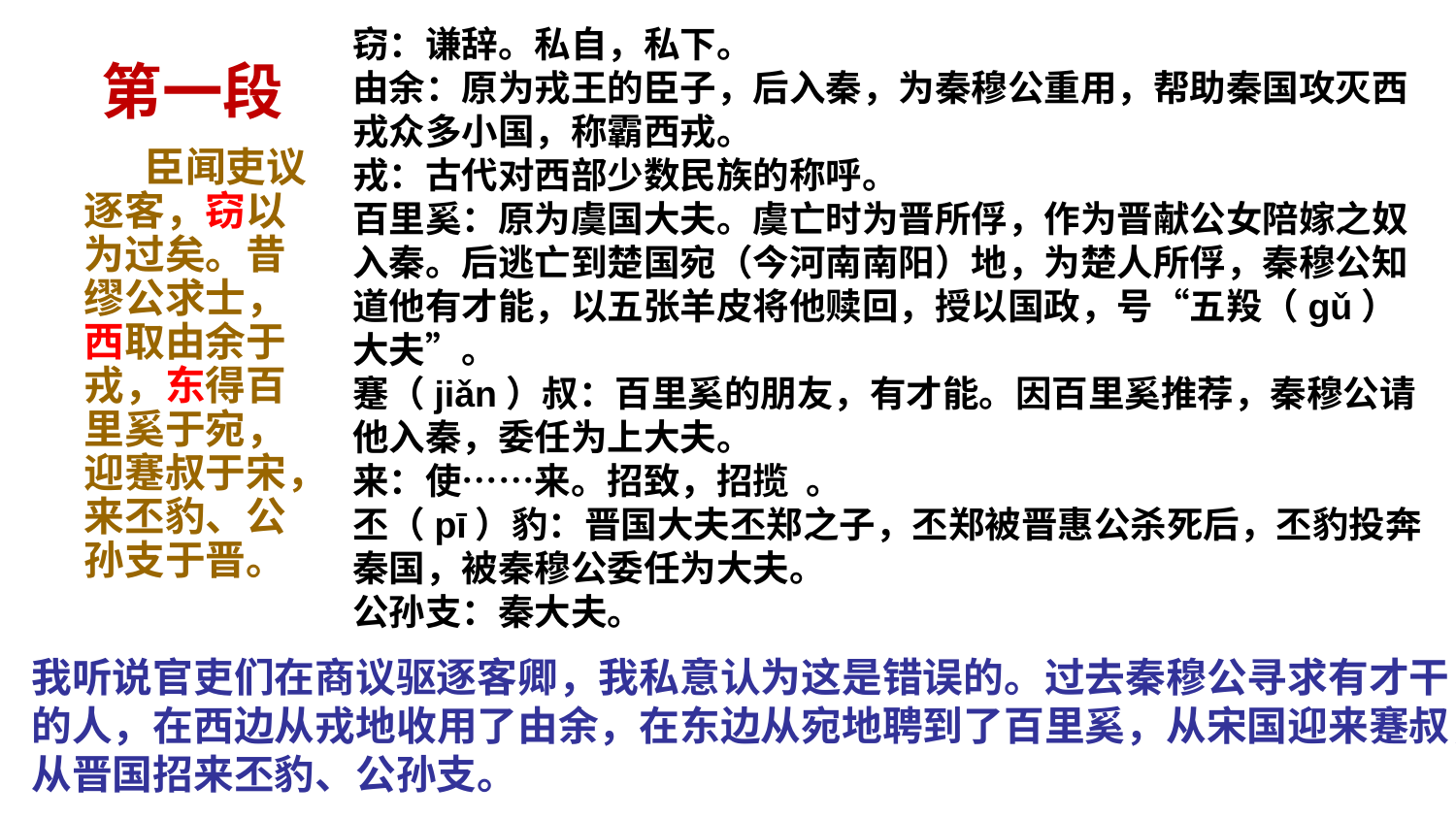

第一段
          臣闻吏议逐客，窃以为过矣。昔缪公求士，西取由余于戎，东得百里奚于宛，迎蹇叔于宋，来丕豹、公孙支于晋。

# 窃：谦辞。私自，私下。 由余：原为戎王的臣子，后入秦，为秦穆公重用，帮助秦国攻灭西戎众多小国，称霸西戎。 戎：古代对西部少数民族的称呼。 百里奚：原为虞国大夫。虞亡时为晋所俘，作为晋献公女陪嫁之奴入秦。后逃亡到楚国宛（今河南南阳）地，为楚人所俘，秦穆公知道他有才能，以五张羊皮将他赎回，授以国政，号“五羖（gǔ）大夫”。 蹇（jiǎn）叔：百里奚的朋友，有才能。因百里奚推荐，秦穆公请他入秦，委任为上大夫。 来：使……来。招致，招揽  。 丕（pī）豹：晋国大夫丕郑之子，丕郑被晋惠公杀死后，丕豹投奔秦国，被秦穆公委任为大夫。 公孙支：秦大夫。
我听说官吏们在商议驱逐客卿，我私意认为这是错误的。过去秦穆公寻求有才干的人，在西边从戎地收用了由余，在东边从宛地聘到了百里奚，从宋国迎来蹇叔，从晋国招来丕豹、公孙支。